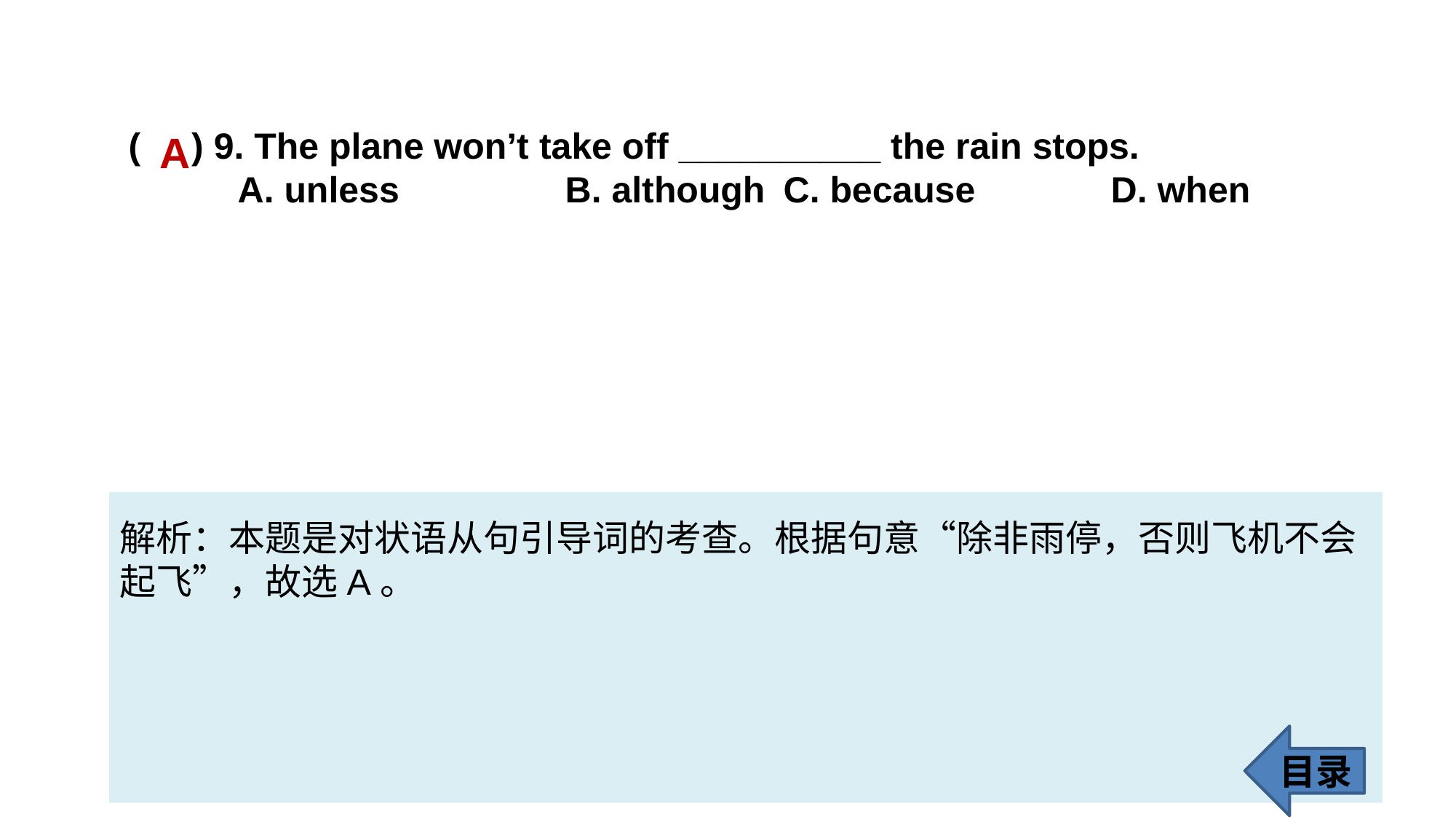

(     ) 9. The plane won’t take off __________ the rain stops.
	A. unless 		B. although 	C. because	 	D. when
A

解析：本题是对状语从句引导词的考查。根据句意“除非雨停，否则飞机不会
起飞”，故选A。
目录
68